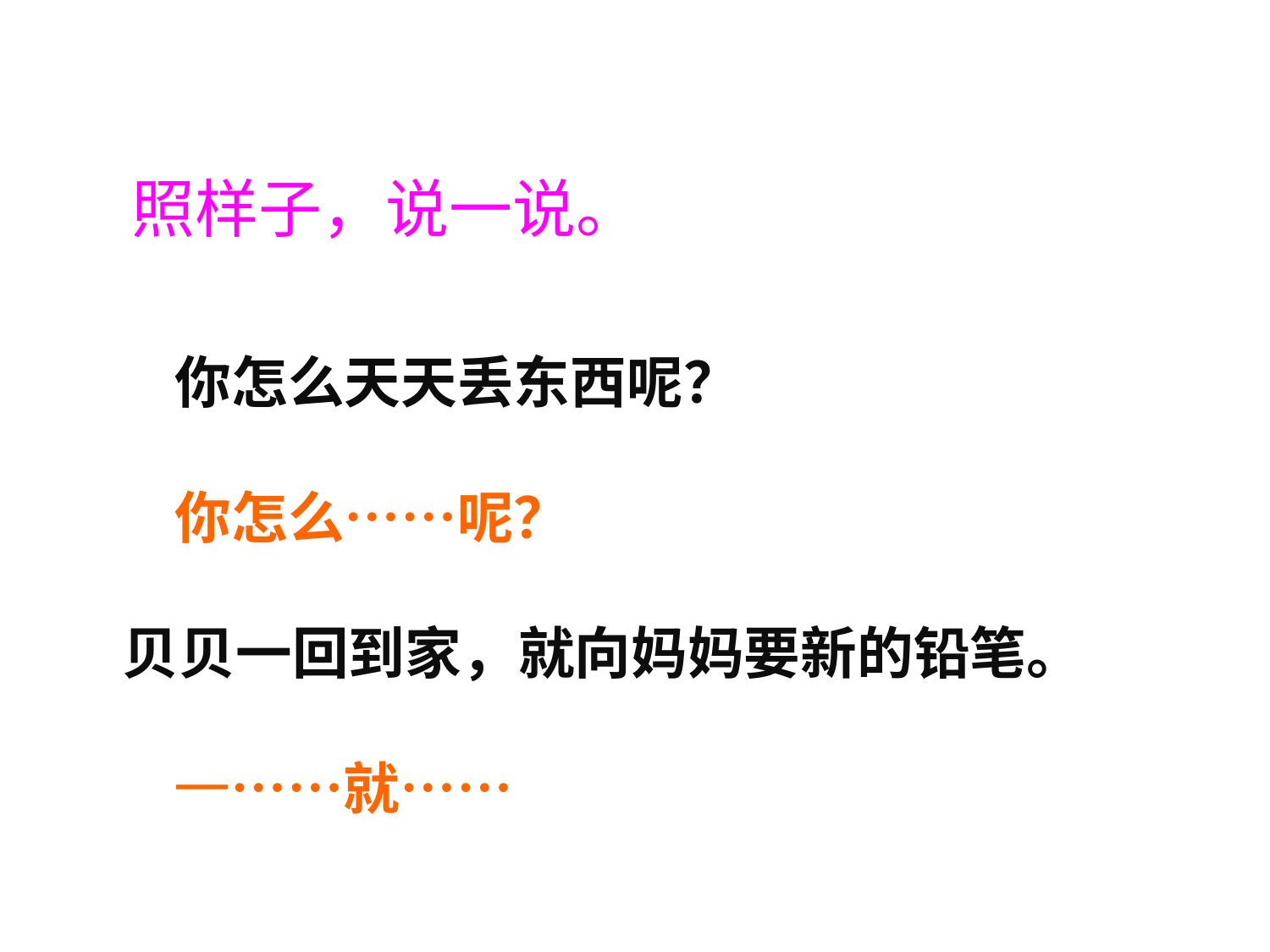

照样子，说一说。

   你怎么天天丢东西呢？

   你怎么……呢？

贝贝一回到家，就向妈妈要新的铅笔。

   一……就……